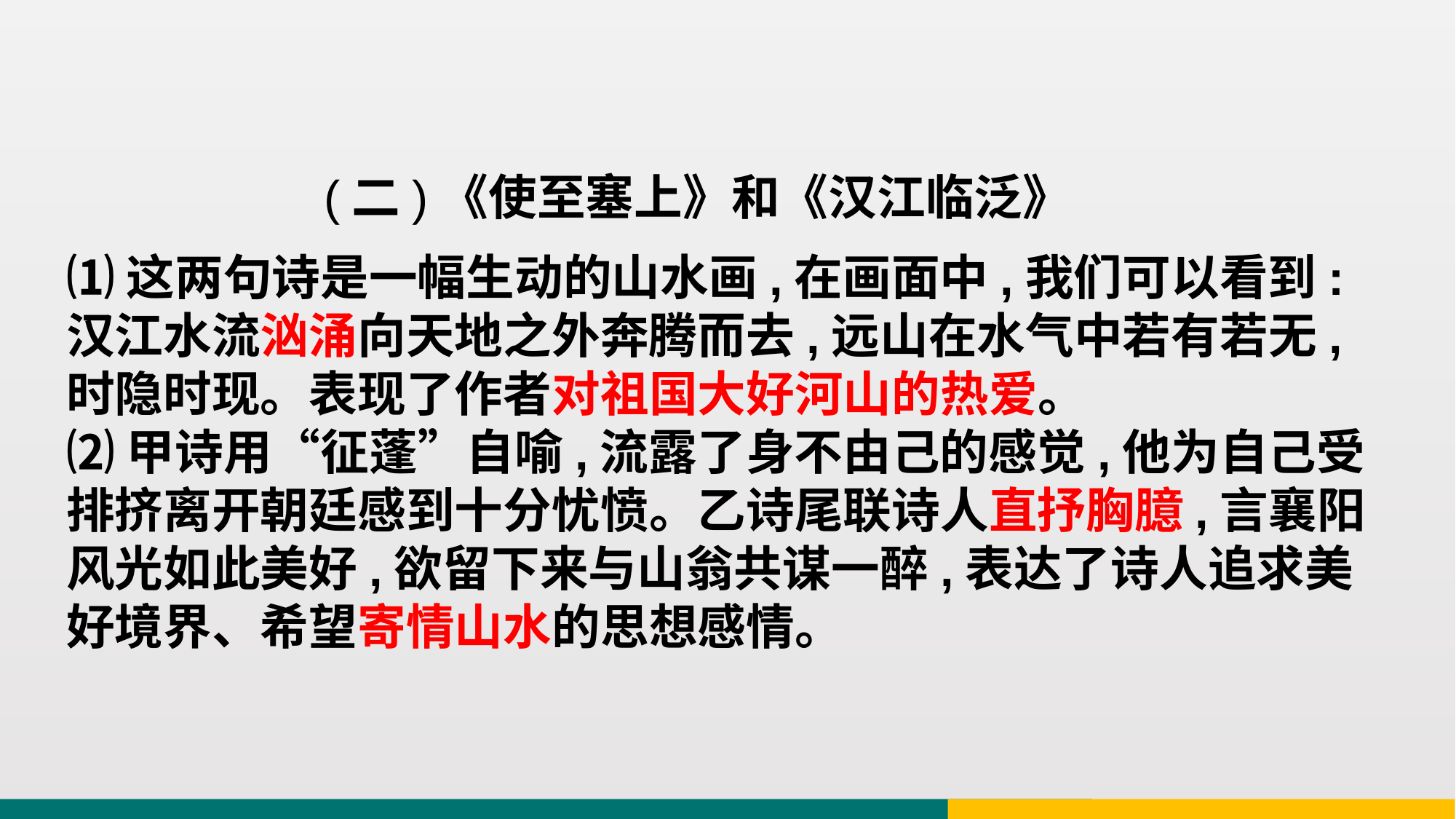

(二)《使至塞上》和《汉江临泛》
⑴这两句诗是一幅生动的山水画,在画面中,我们可以看到:汉江水流汹涌向天地之外奔腾而去,远山在水气中若有若无,时隐时现。表现了作者对祖国大好河山的热爱。
⑵甲诗用“征蓬”自喻,流露了身不由己的感觉,他为自己受排挤离开朝廷感到十分忧愤。乙诗尾联诗人直抒胸臆,言襄阳风光如此美好,欲留下来与山翁共谋一醉,表达了诗人追求美好境界、希望寄情山水的思想感情。